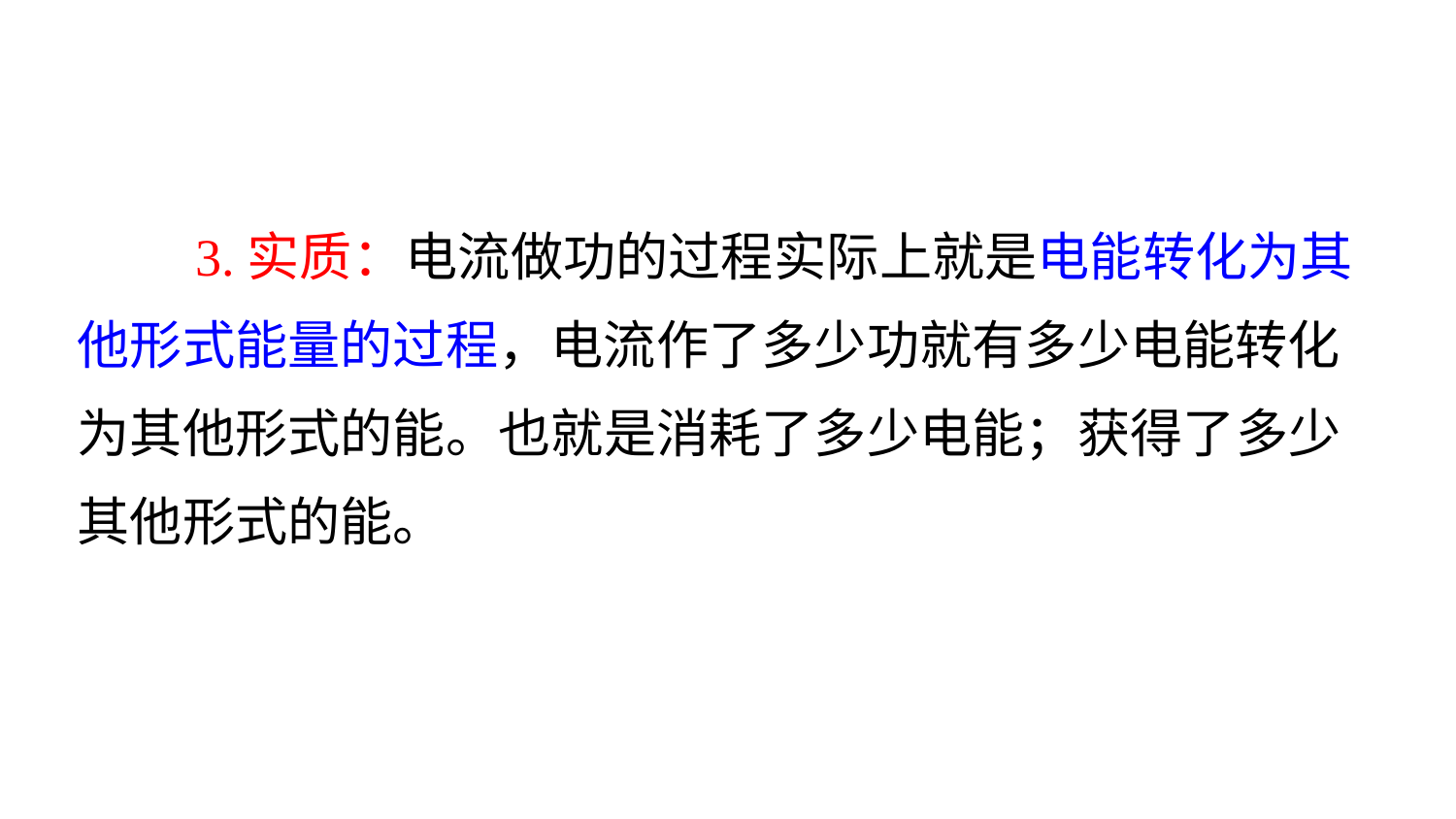

3.实质：电流做功的过程实际上就是电能转化为其他形式能量的过程，电流作了多少功就有多少电能转化为其他形式的能。也就是消耗了多少电能；获得了多少其他形式的能。